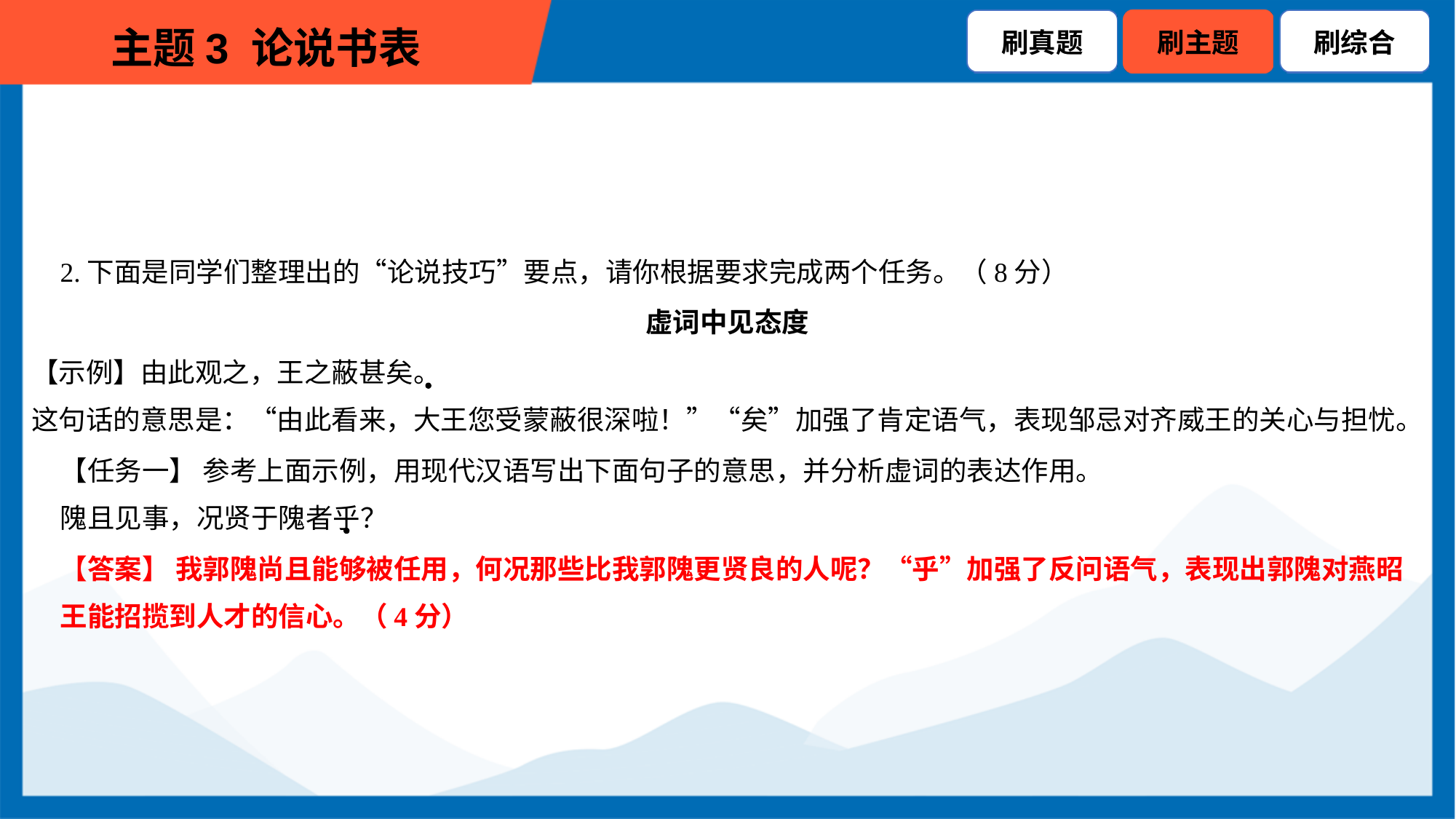

2.下面是同学们整理出的“论说技巧”要点，请你根据要求完成两个任务。（8分）
虚词中见态度
【示例】由此观之，王之蔽甚矣。
这句话的意思是：“由此看来，大王您受蒙蔽很深啦！”“矣”加强了肯定语气，表现邹忌对齐威王的关心与担忧。

【任务一】 参考上面示例，用现代汉语写出下面句子的意思，并分析虚词的表达作用。
隗且见事，况贤于隗者乎？

【答案】 我郭隗尚且能够被任用，何况那些比我郭隗更贤良的人呢？“乎”加强了反问语气，表现出郭隗对燕昭
王能招揽到人才的信心。（4分）